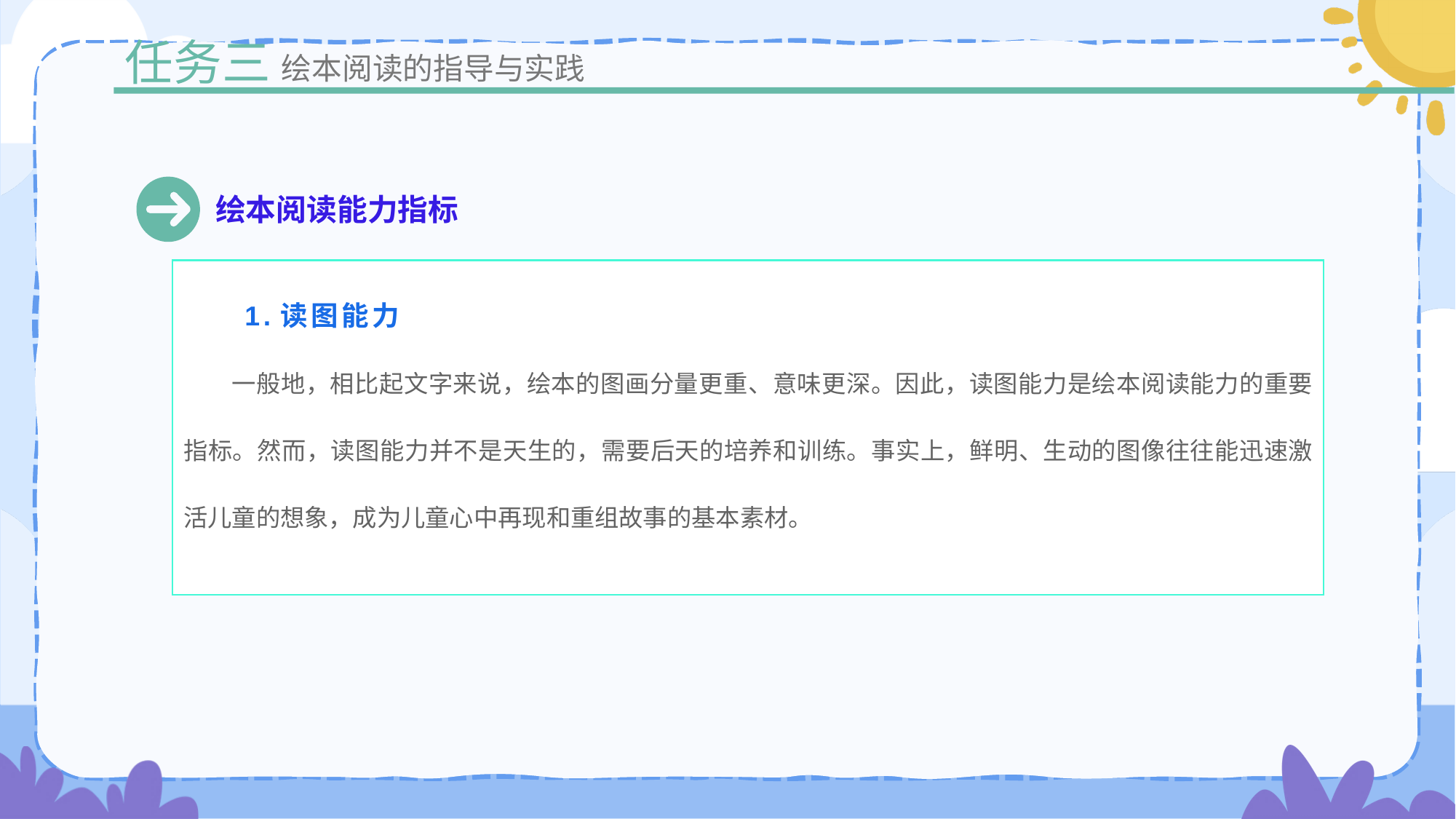

任务三
绘本阅读的指导与实践

绘本阅读能力指标
1.读图能力
一般地，相比起文字来说，绘本的图画分量更重、意味更深。因此，读图能力是绘本阅读能力的重要指标。然而，读图能力并不是天生的，需要后天的培养和训练。事实上，鲜明、生动的图像往往能迅速激活儿童的想象，成为儿童心中再现和重组故事的基本素材。